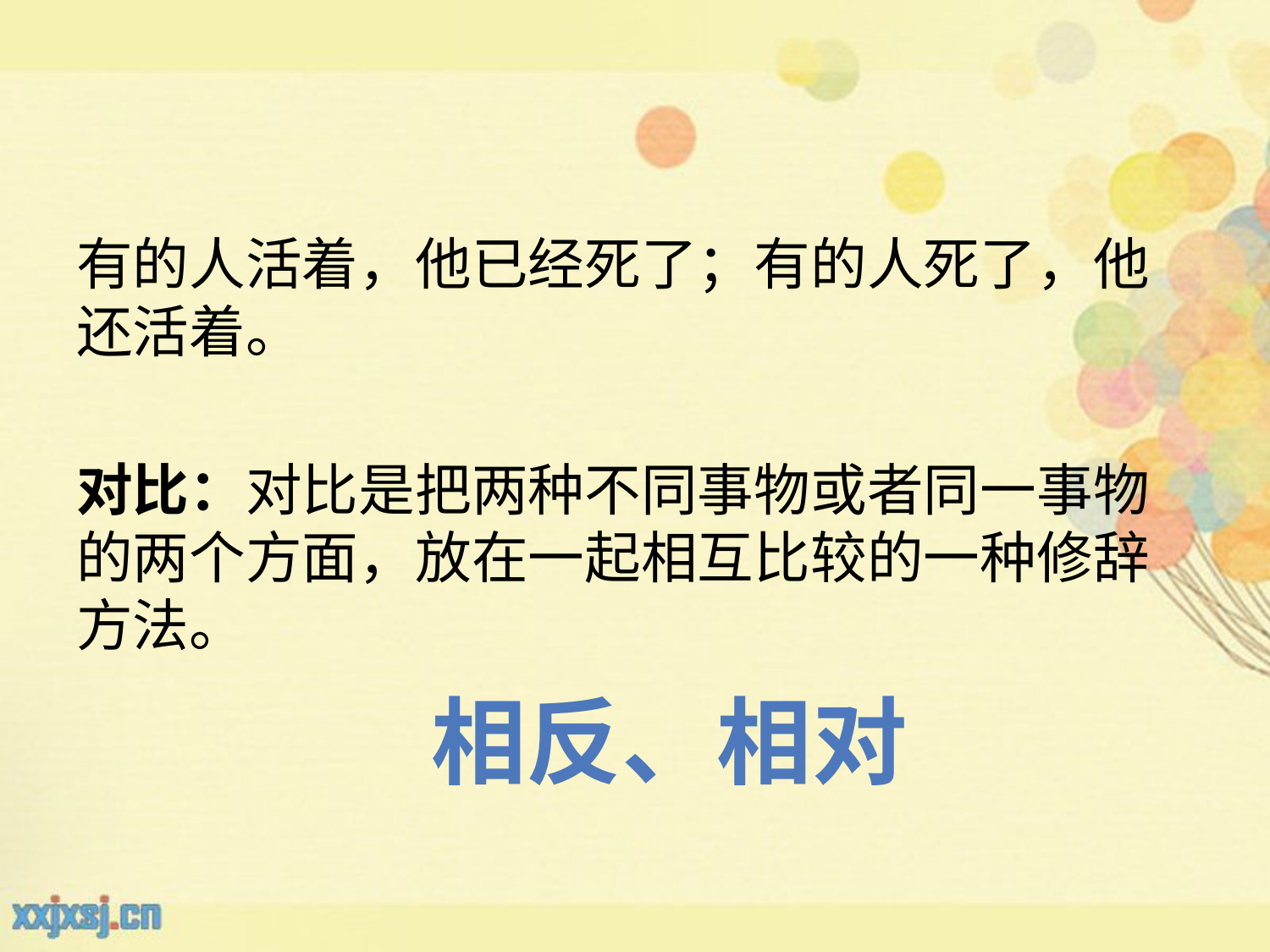

#
有的人活着，他已经死了；有的人死了，他还活着。

对比：对比是把两种不同事物或者同一事物的两个方面，放在一起相互比较的一种修辞方法。

相反、相对